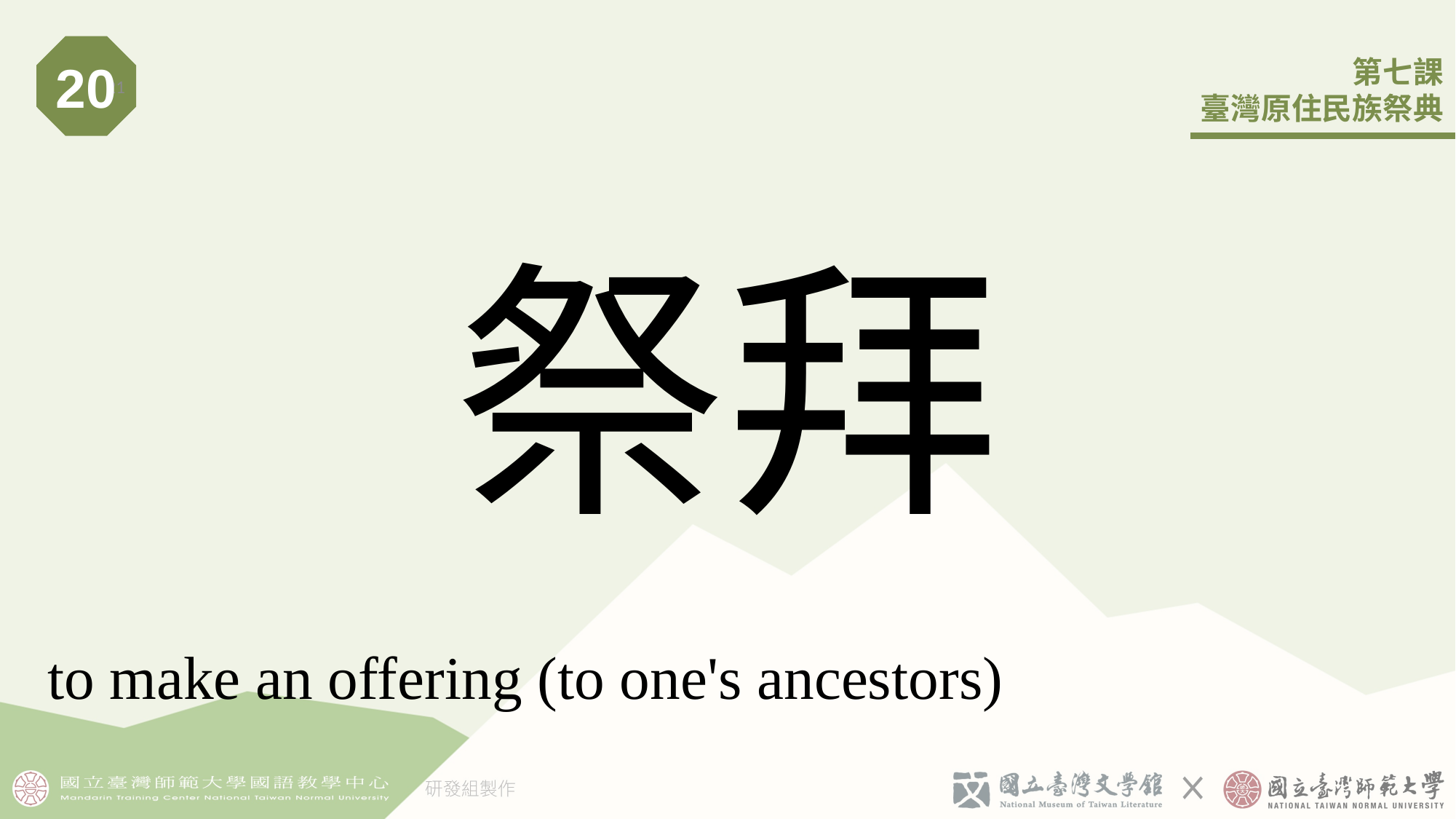

20
21
# 祭拜
to make an offering (to one's ancestors)